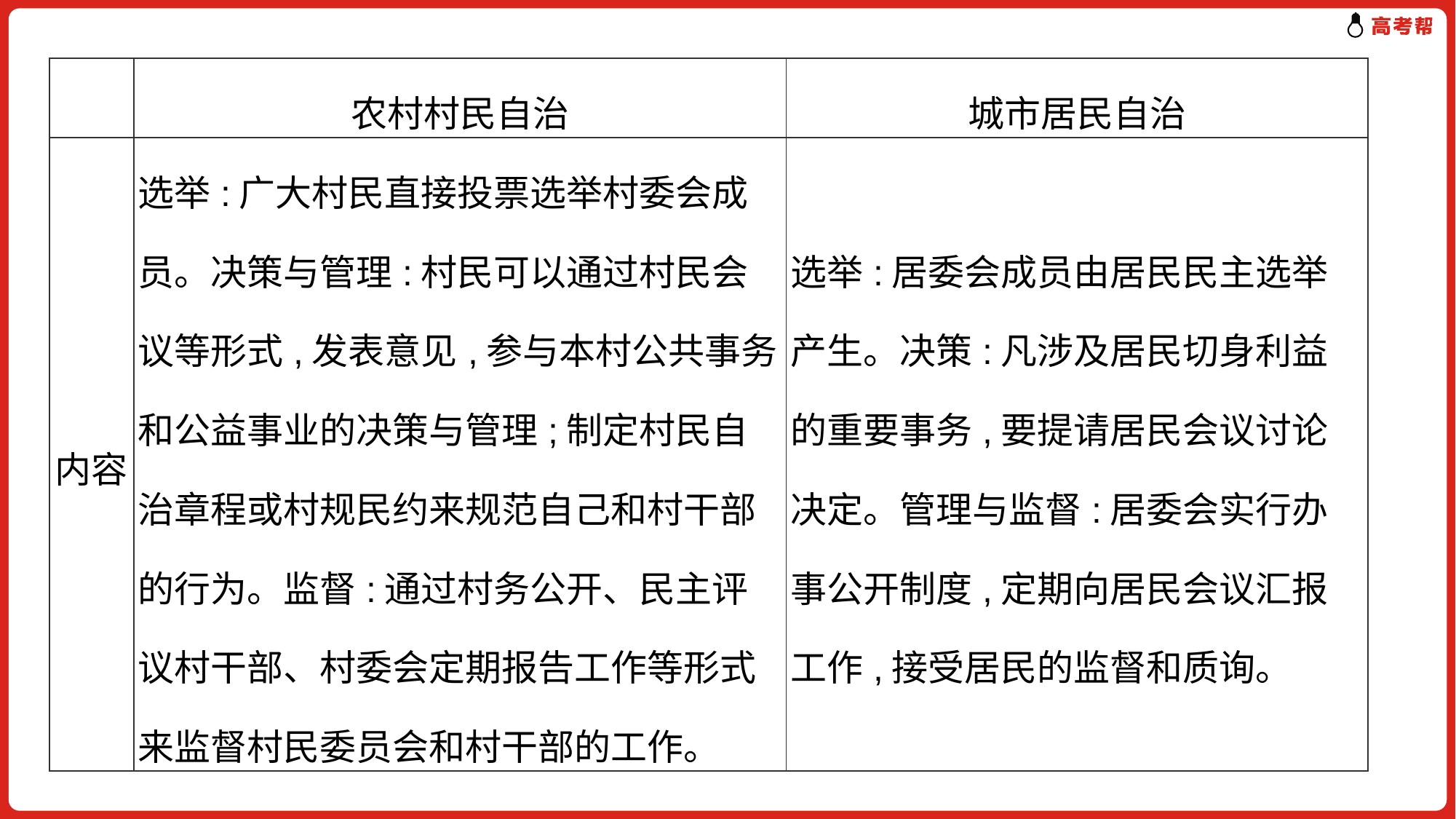

|  | 农村村民自治 | 城市居民自治 |
| --- | --- | --- |
| 内容 | 选举:广大村民直接投票选举村委会成员。决策与管理:村民可以通过村民会议等形式,发表意见,参与本村公共事务和公益事业的决策与管理;制定村民自治章程或村规民约来规范自己和村干部的行为。监督:通过村务公开、民主评议村干部、村委会定期报告工作等形式来监督村民委员会和村干部的工作。 | 选举:居委会成员由居民民主选举产生。决策:凡涉及居民切身利益的重要事务,要提请居民会议讨论决定。管理与监督:居委会实行办事公开制度,定期向居民会议汇报工作,接受居民的监督和质询。 |